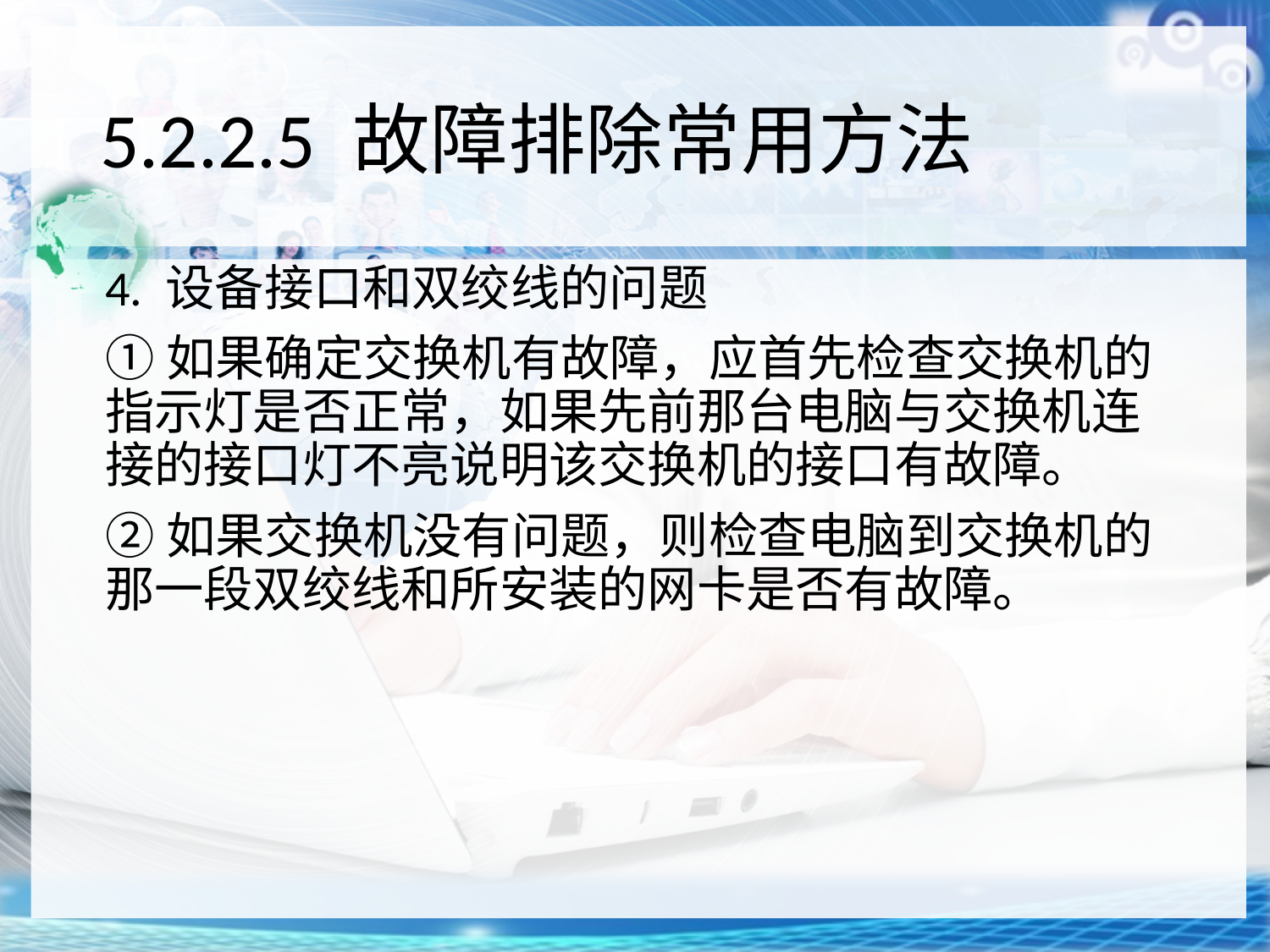

# 5.2.2.5 故障排除常用方法
4. 设备接口和双绞线的问题
①如果确定交换机有故障，应首先检查交换机的指示灯是否正常，如果先前那台电脑与交换机连接的接口灯不亮说明该交换机的接口有故障。
②如果交换机没有问题，则检查电脑到交换机的那一段双绞线和所安装的网卡是否有故障。